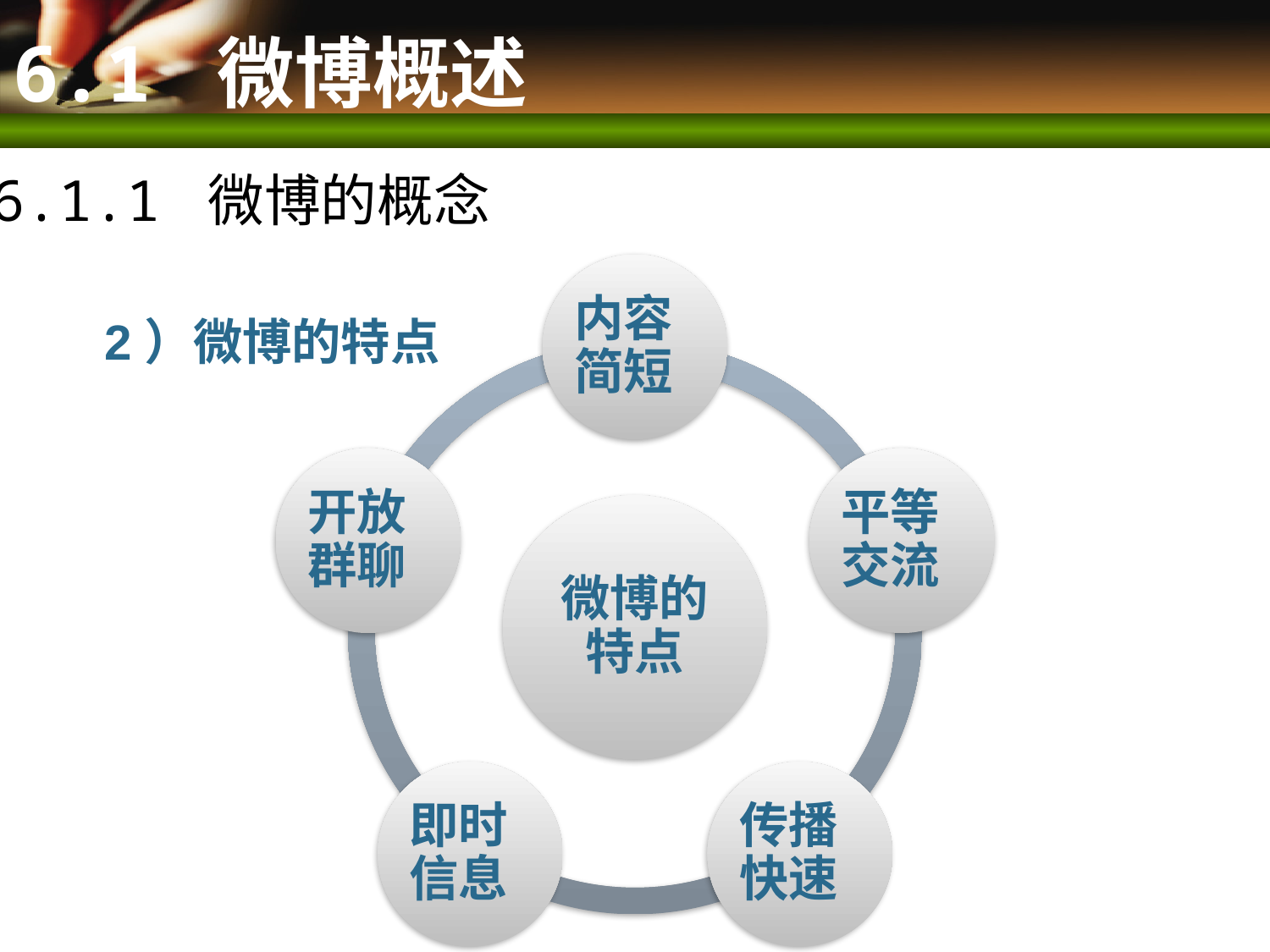

# 6.1 微博概述
6.1.1 微博的概念
微博的特点
内容简短
平等交流
传播快速
即时信息
开放群聊

2）微博的特点